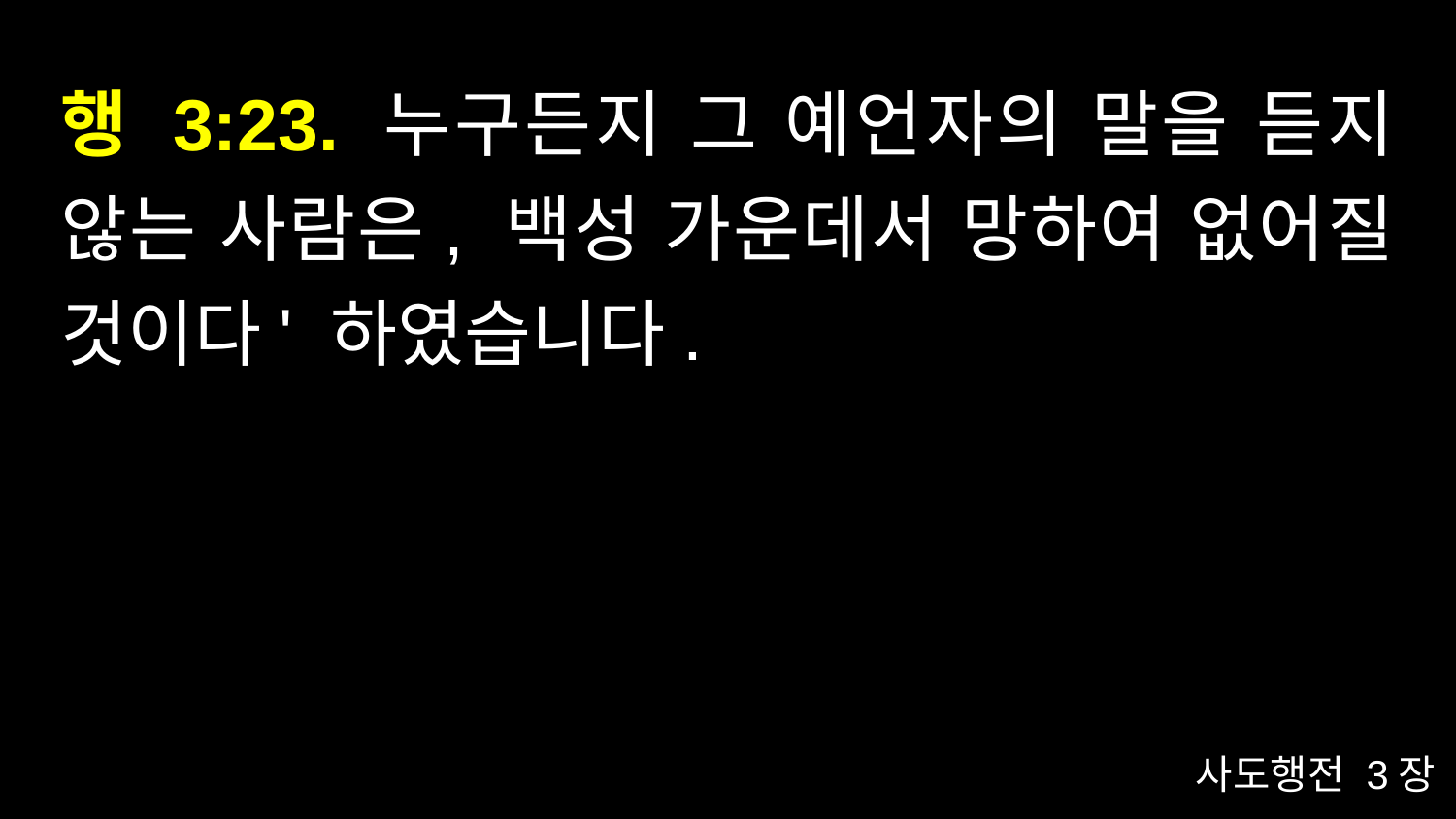

# 행 3:23. 누구든지 그 예언자의 말을 듣지 않는 사람은, 백성 가운데서 망하여 없어질 것이다' 하였습니다.
사도행전 3장